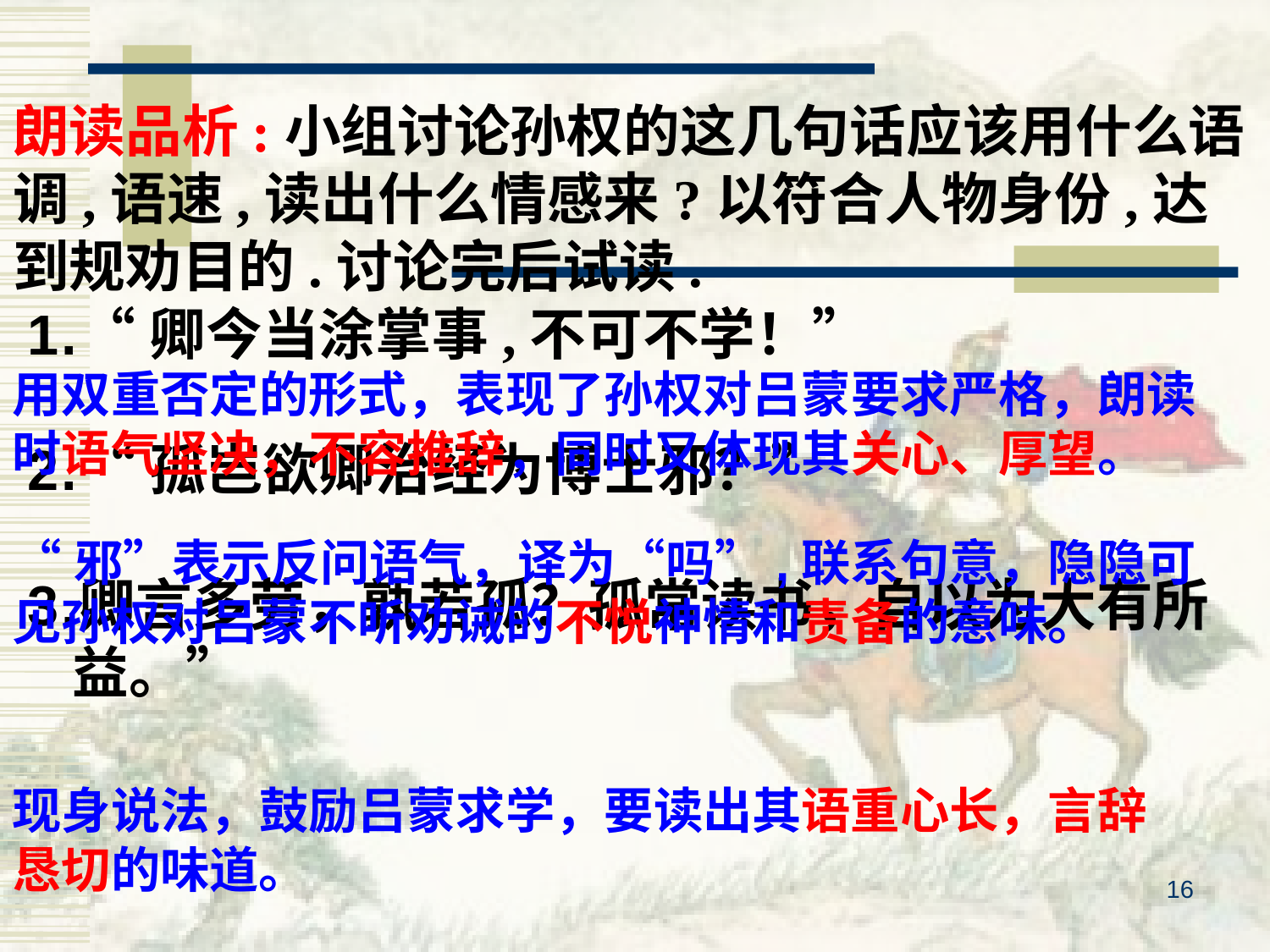

朗读品析:小组讨论孙权的这几句话应该用什么语调,语速,读出什么情感来?以符合人物身份,达到规劝目的.讨论完后试读.
“卿今当涂掌事,不可不学！”

“孤岂欲卿治经为博士邪？”

卿言多劳，孰若孤？孤常读书，自以为大有所益。”
用双重否定的形式，表现了孙权对吕蒙要求严格，朗读时语气坚决，不容推辞，同时又体现其关心、厚望。
“邪”表示反问语气，译为“吗”,联系句意，隐隐可见孙权对吕蒙不听劝诫的不悦神情和责备的意味。

现身说法，鼓励吕蒙求学，要读出其语重心长，言辞恳切的味道。
16